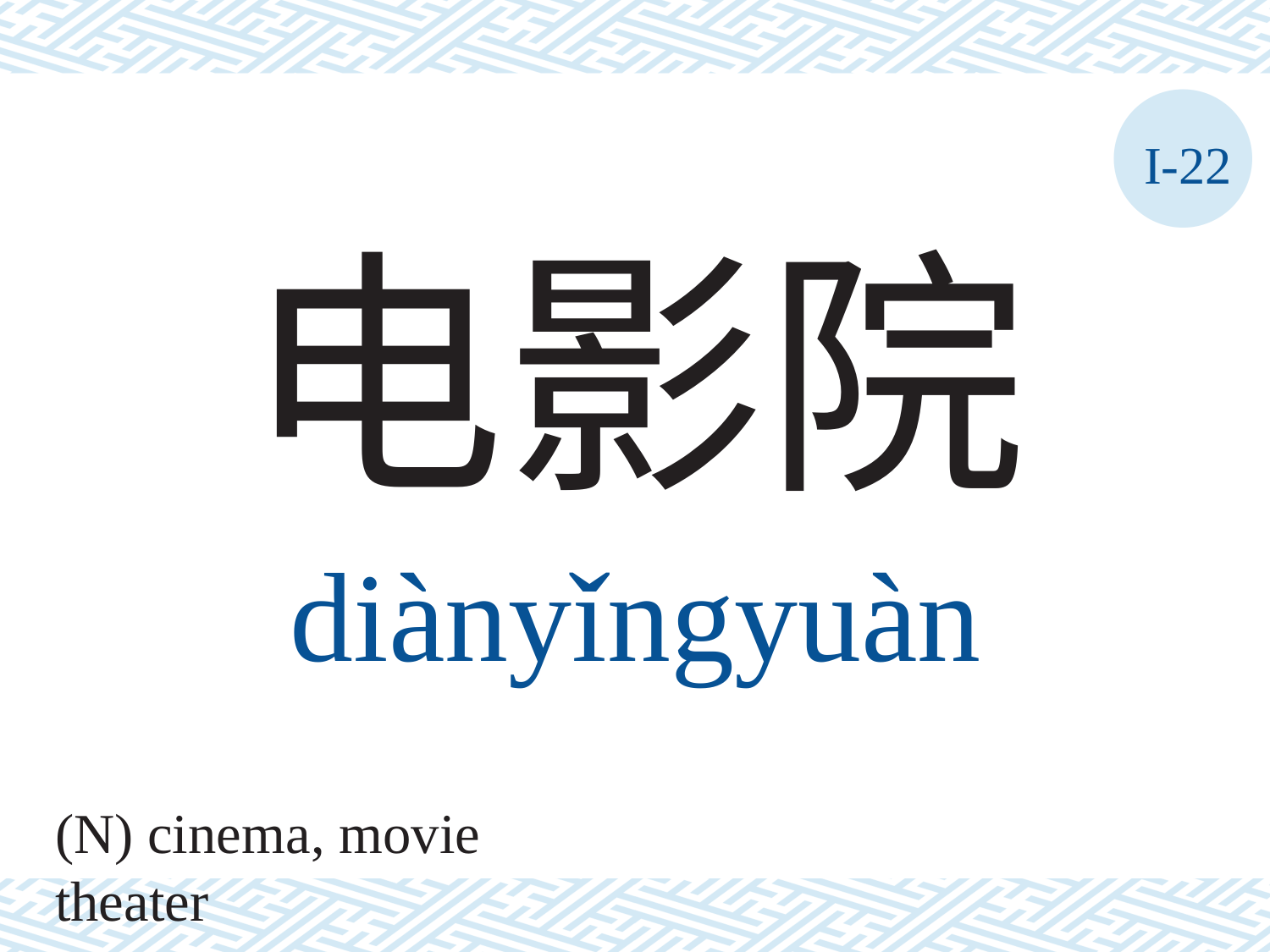

I-22
电影院
diànyǐngyuàn
(N) cinema, movie theater